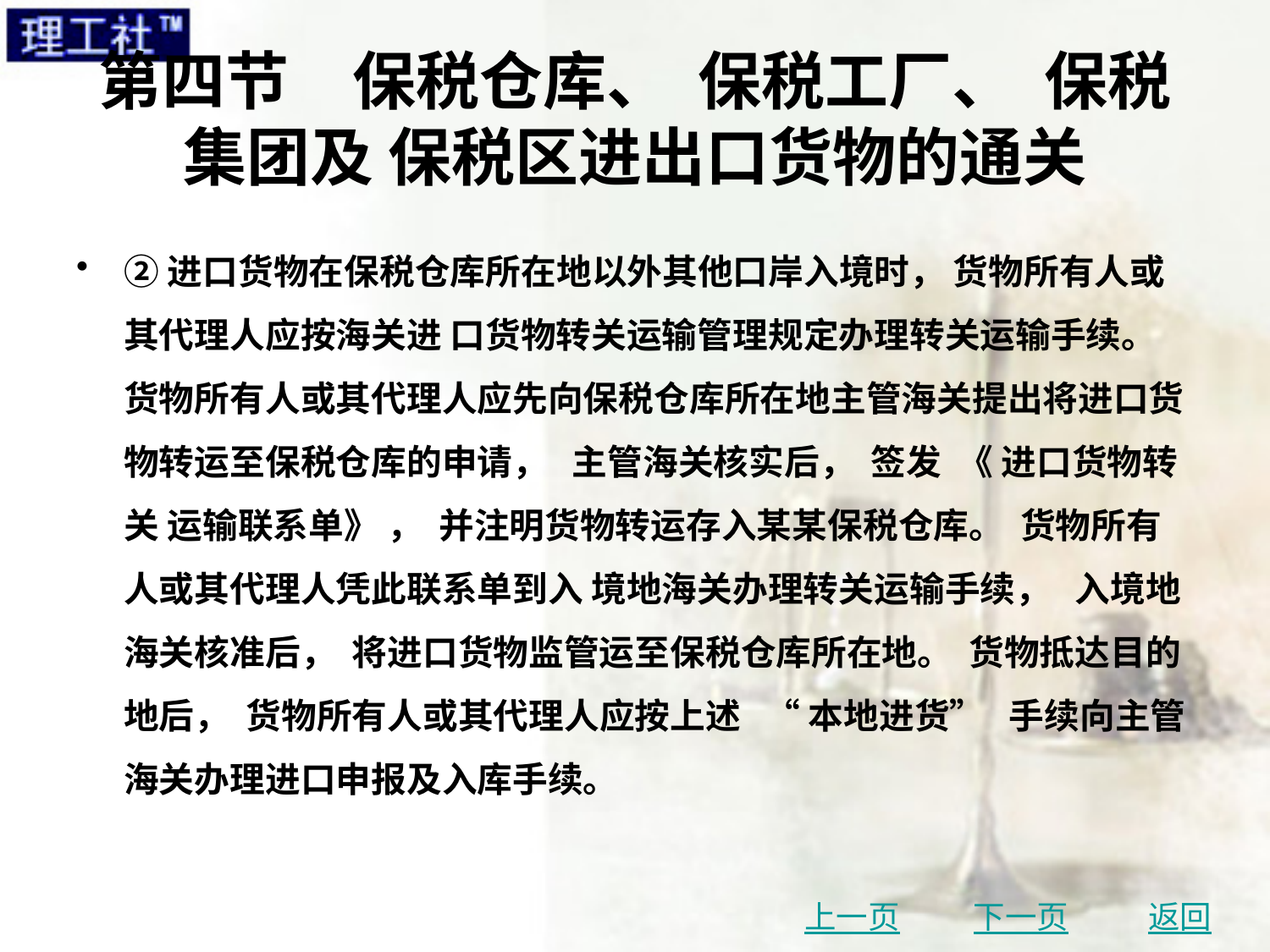

# 第四节　保税仓库、  保税工厂、  保税集团及 保税区进出口货物的通关
②进口货物在保税仓库所在地以外其他口岸入境时， 货物所有人或其代理人应按海关进 口货物转关运输管理规定办理转关运输手续。  货物所有人或其代理人应先向保税仓库所在地主管海关提出将进口货物转运至保税仓库的申请，   主管海关核实后，  签发  《 进口货物转关 运输联系单》 ，  并注明货物转运存入某某保税仓库。  货物所有人或其代理人凭此联系单到入 境地海关办理转关运输手续，   入境地海关核准后，  将进口货物监管运至保税仓库所在地。  货物抵达目的地后，  货物所有人或其代理人应按上述   “ 本地进货”   手续向主管海关办理进口申报及入库手续。

上一页
下一页
返回